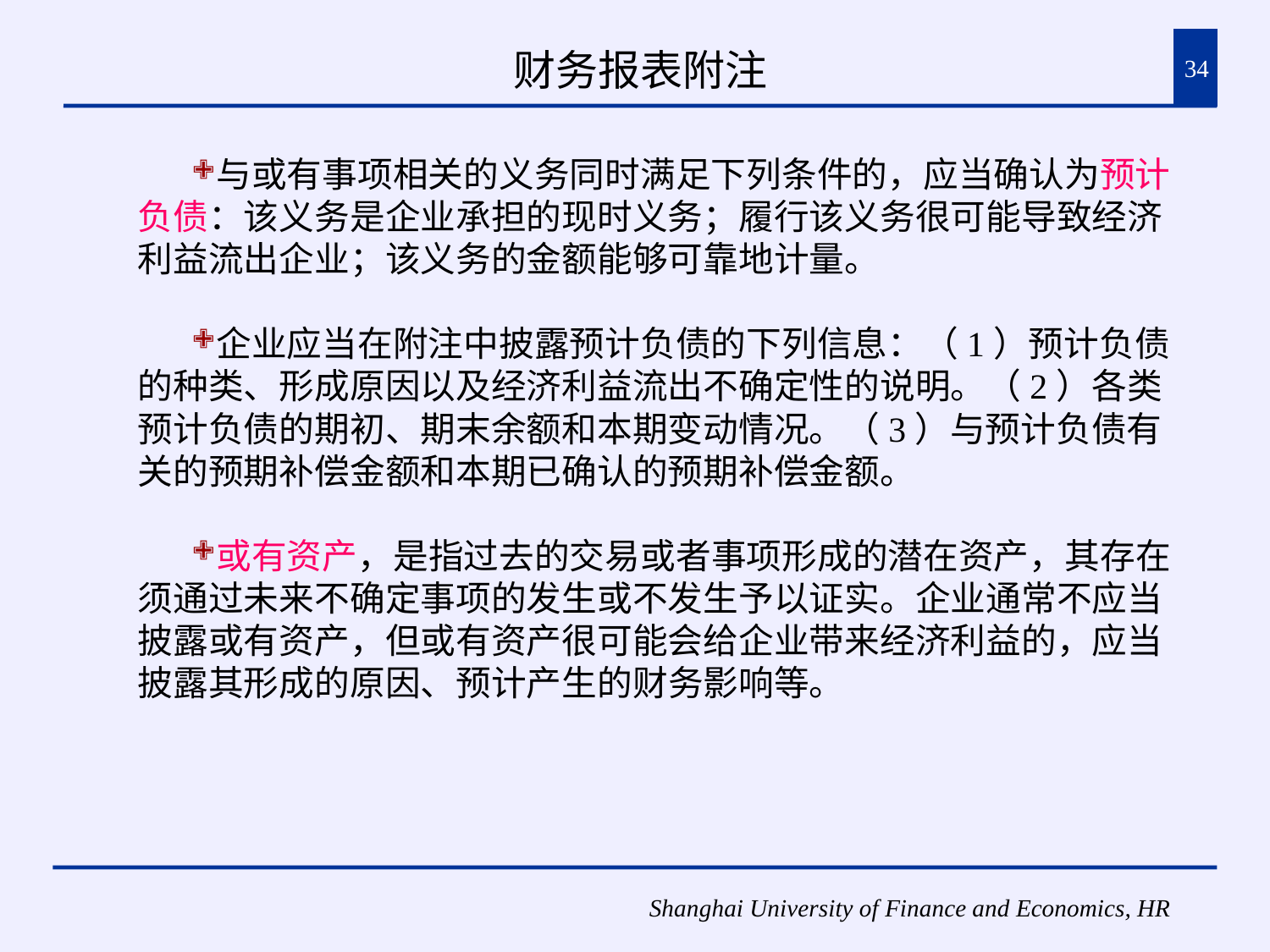

# 财务报表附注
34
与或有事项相关的义务同时满足下列条件的，应当确认为预计负债：该义务是企业承担的现时义务；履行该义务很可能导致经济利益流出企业；该义务的金额能够可靠地计量。

企业应当在附注中披露预计负债的下列信息：（1）预计负债的种类、形成原因以及经济利益流出不确定性的说明。（2）各类预计负债的期初、期末余额和本期变动情况。（3）与预计负债有关的预期补偿金额和本期已确认的预期补偿金额。

或有资产，是指过去的交易或者事项形成的潜在资产，其存在须通过未来不确定事项的发生或不发生予以证实。企业通常不应当披露或有资产，但或有资产很可能会给企业带来经济利益的，应当披露其形成的原因、预计产生的财务影响等。